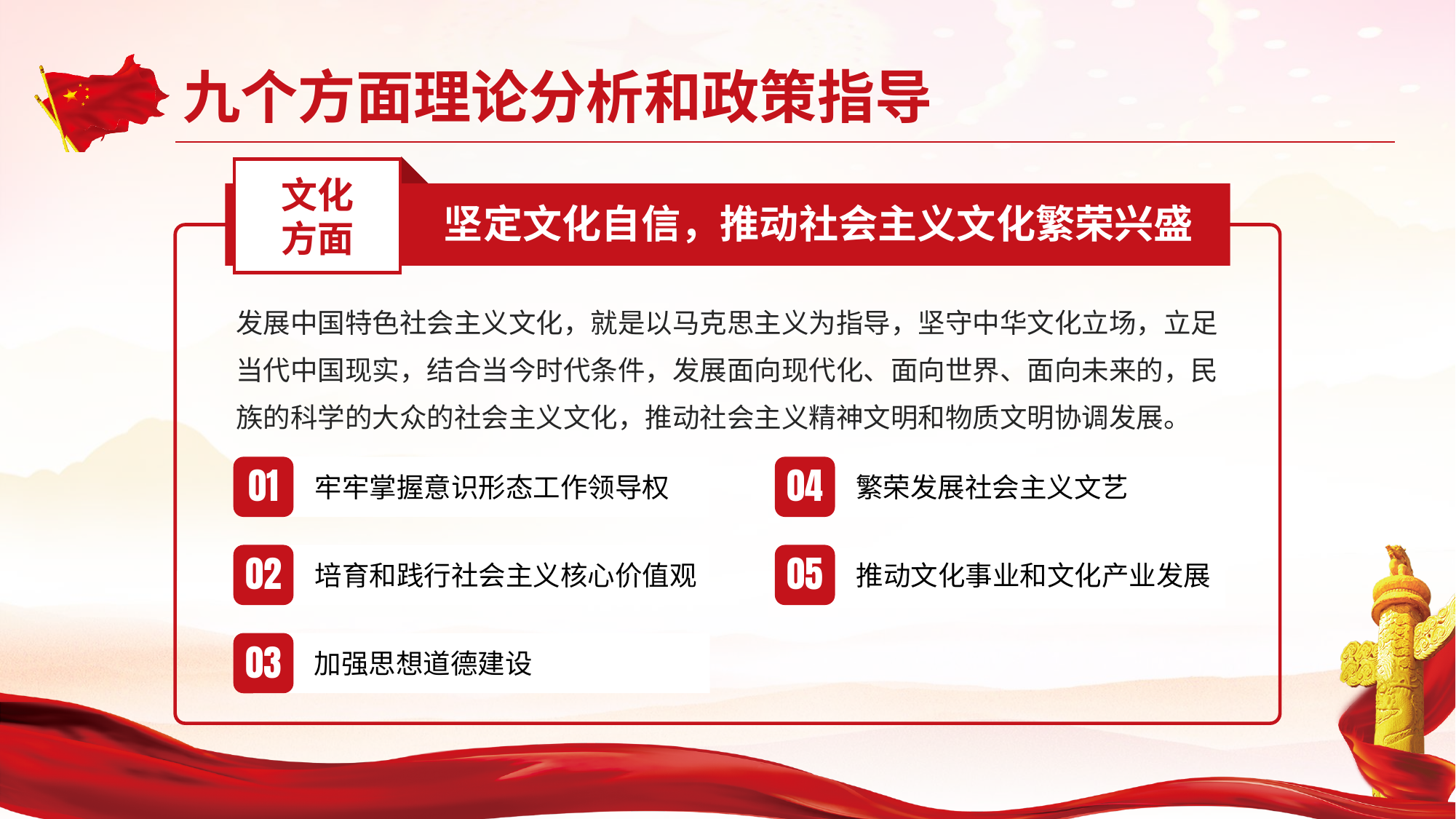

文化
方面

坚定文化自信，推动社会主义文化繁荣兴盛
发展中国特色社会主义文化，就是以马克思主义为指导，坚守中华文化立场，立足当代中国现实，结合当今时代条件，发展面向现代化、面向世界、面向未来的，民族的科学的大众的社会主义文化，推动社会主义精神文明和物质文明协调发展。

01
牢牢掌握意识形态工作领导权

04
繁荣发展社会主义文艺
02

培育和践行社会主义核心价值观
05

推动文化事业和文化产业发展
03

加强思想道德建设